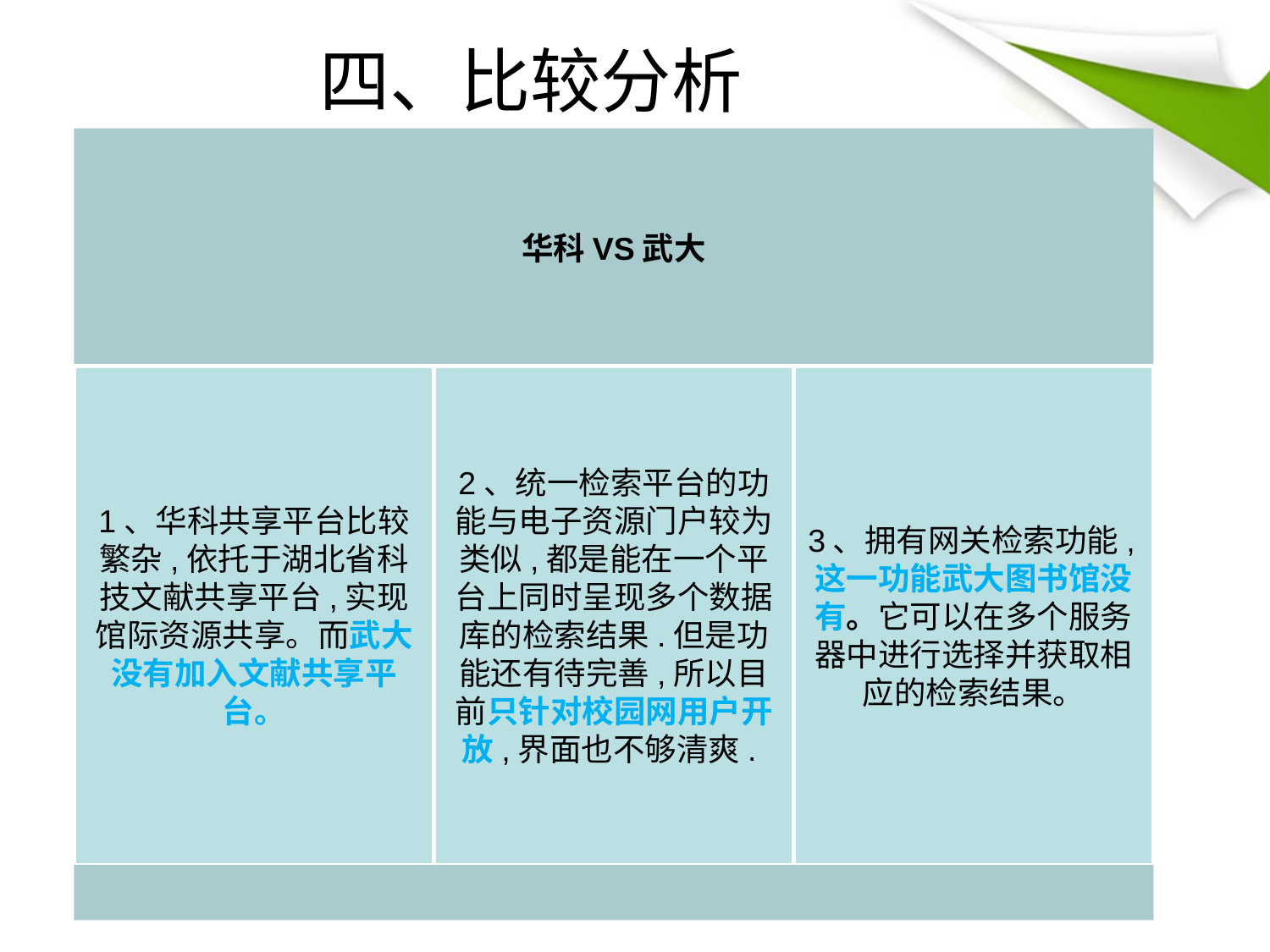

四、比较分析
华科VS武大
1、华科共享平台比较繁杂,依托于湖北省科技文献共享平台,实现馆际资源共享。而武大没有加入文献共享平台。
2、统一检索平台的功能与电子资源门户较为类似,都是能在一个平台上同时呈现多个数据库的检索结果.但是功能还有待完善,所以目前只针对校园网用户开放,界面也不够清爽.
3、拥有网关检索功能,这一功能武大图书馆没有。它可以在多个服务器中进行选择并获取相应的检索结果。